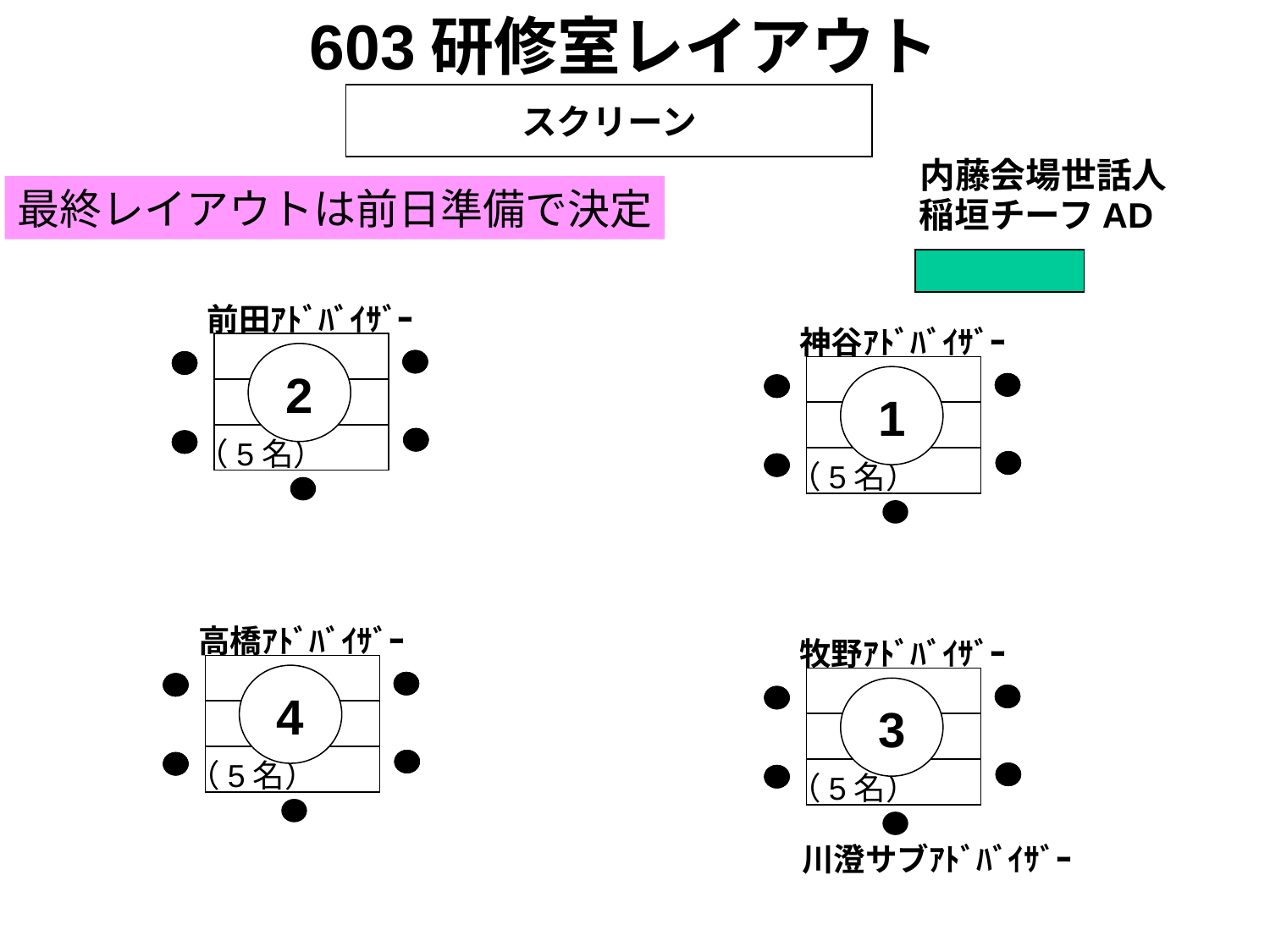

603研修室レイアウト
スクリーン
内藤会場世話人
最終レイアウトは前日準備で決定
稲垣チーフAD

前田ｱﾄﾞﾊﾞｲｻﾞｰ

2

（5名）

神谷ｱﾄﾞﾊﾞｲｻﾞｰ

1

（5名）

高橋ｱﾄﾞﾊﾞｲｻﾞｰ

4

（5名）

牧野ｱﾄﾞﾊﾞｲｻﾞｰ

3

（5名）

川澄サブｱﾄﾞﾊﾞｲｻﾞｰ